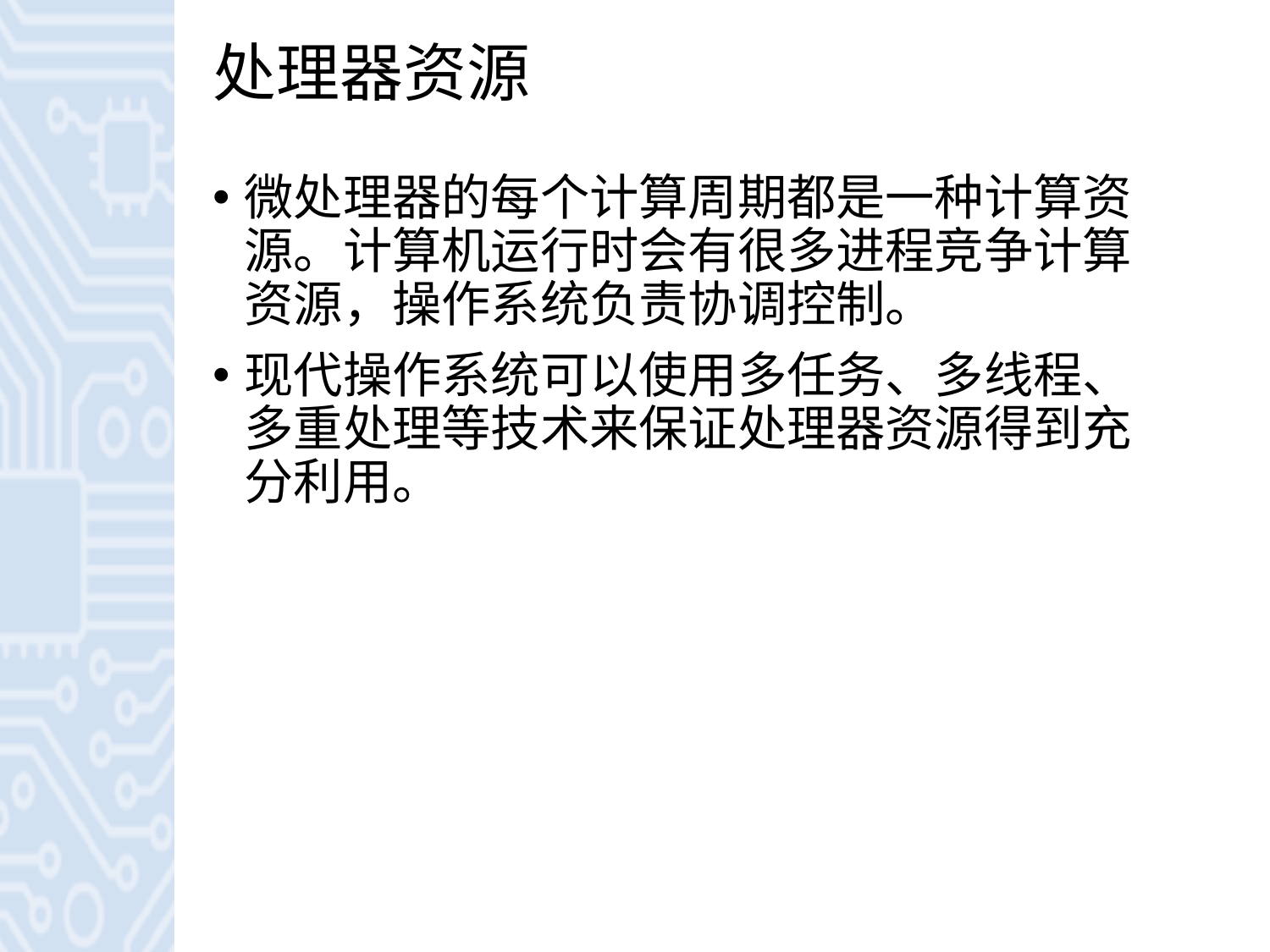

# 处理器资源
微处理器的每个计算周期都是一种计算资源。计算机运行时会有很多进程竞争计算资源，操作系统负责协调控制。
现代操作系统可以使用多任务、多线程、多重处理等技术来保证处理器资源得到充分利用。